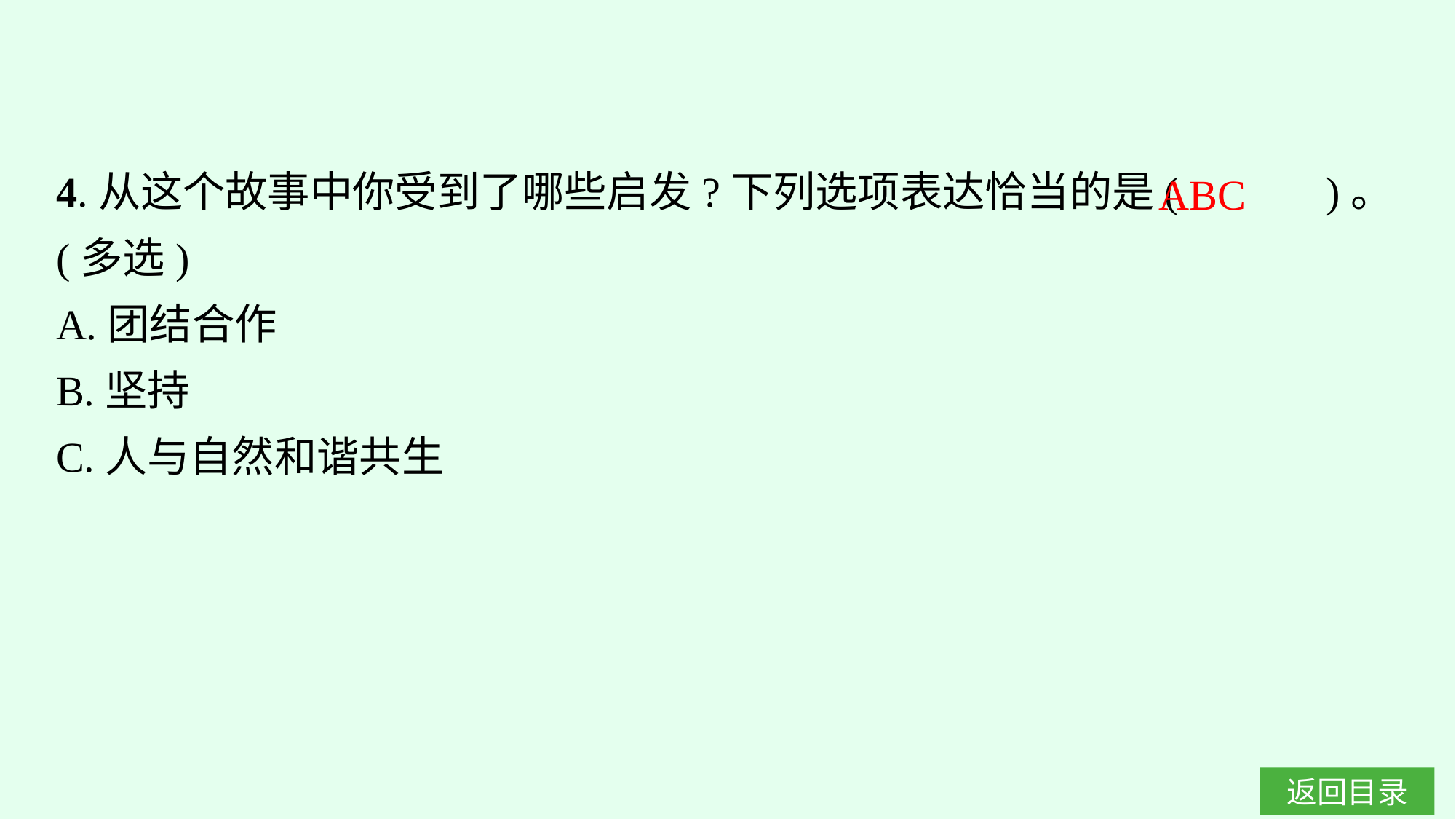

4.从这个故事中你受到了哪些启发?下列选项表达恰当的是(　　　)。(多选)
A.团结合作
B.坚持
C.人与自然和谐共生
ABC